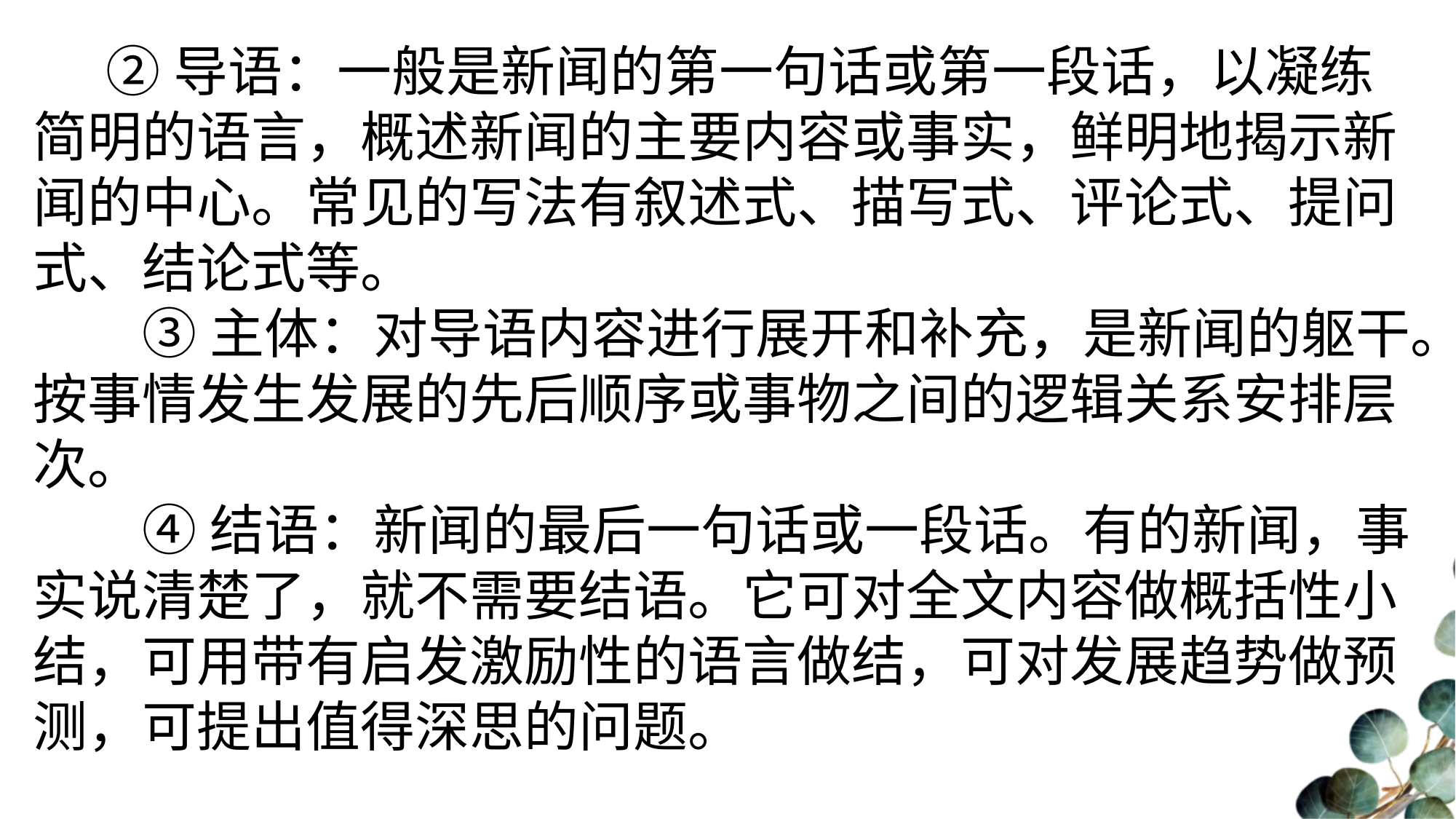

②导语：一般是新闻的第一句话或第一段话，以凝练简明的语言，概述新闻的主要内容或事实，鲜明地揭示新闻的中心。常见的写法有叙述式、描写式、评论式、提问式、结论式等。
   ③主体：对导语内容进行展开和补充，是新闻的躯干。按事情发生发展的先后顺序或事物之间的逻辑关系安排层次。
   ④结语：新闻的最后一句话或一段话。有的新闻，事实说清楚了，就不需要结语。它可对全文内容做概括性小结，可用带有启发激励性的语言做结，可对发展趋势做预测，可提出值得深思的问题。